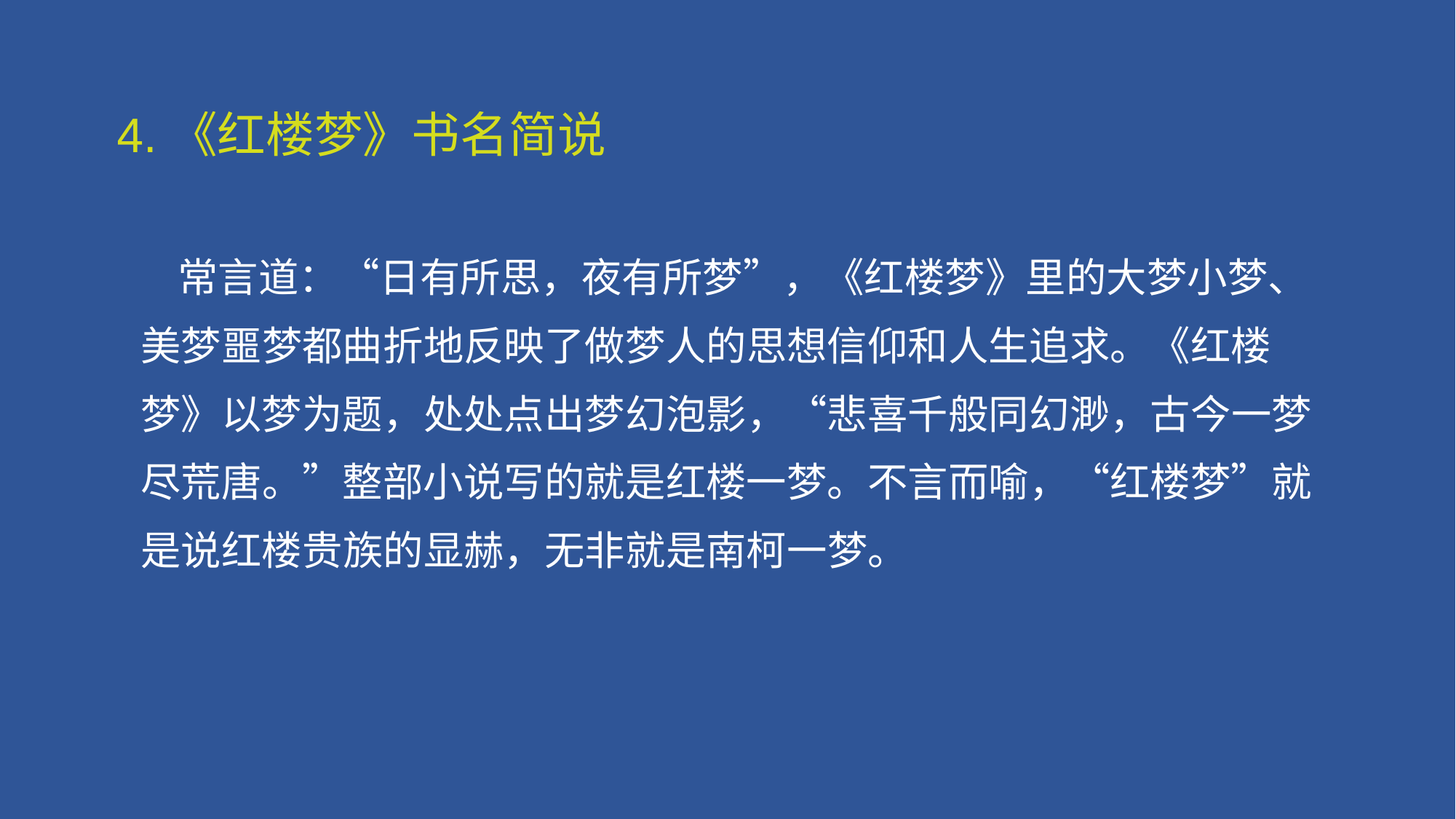

4.《红楼梦》书名简说
   常言道：“日有所思，夜有所梦”，《红楼梦》里的大梦小梦、美梦噩梦都曲折地反映了做梦人的思想信仰和人生追求。《红楼梦》以梦为题，处处点出梦幻泡影，“悲喜千般同幻渺，古今一梦尽荒唐。”整部小说写的就是红楼一梦。不言而喻，“红楼梦”就是说红楼贵族的显赫，无非就是南柯一梦。